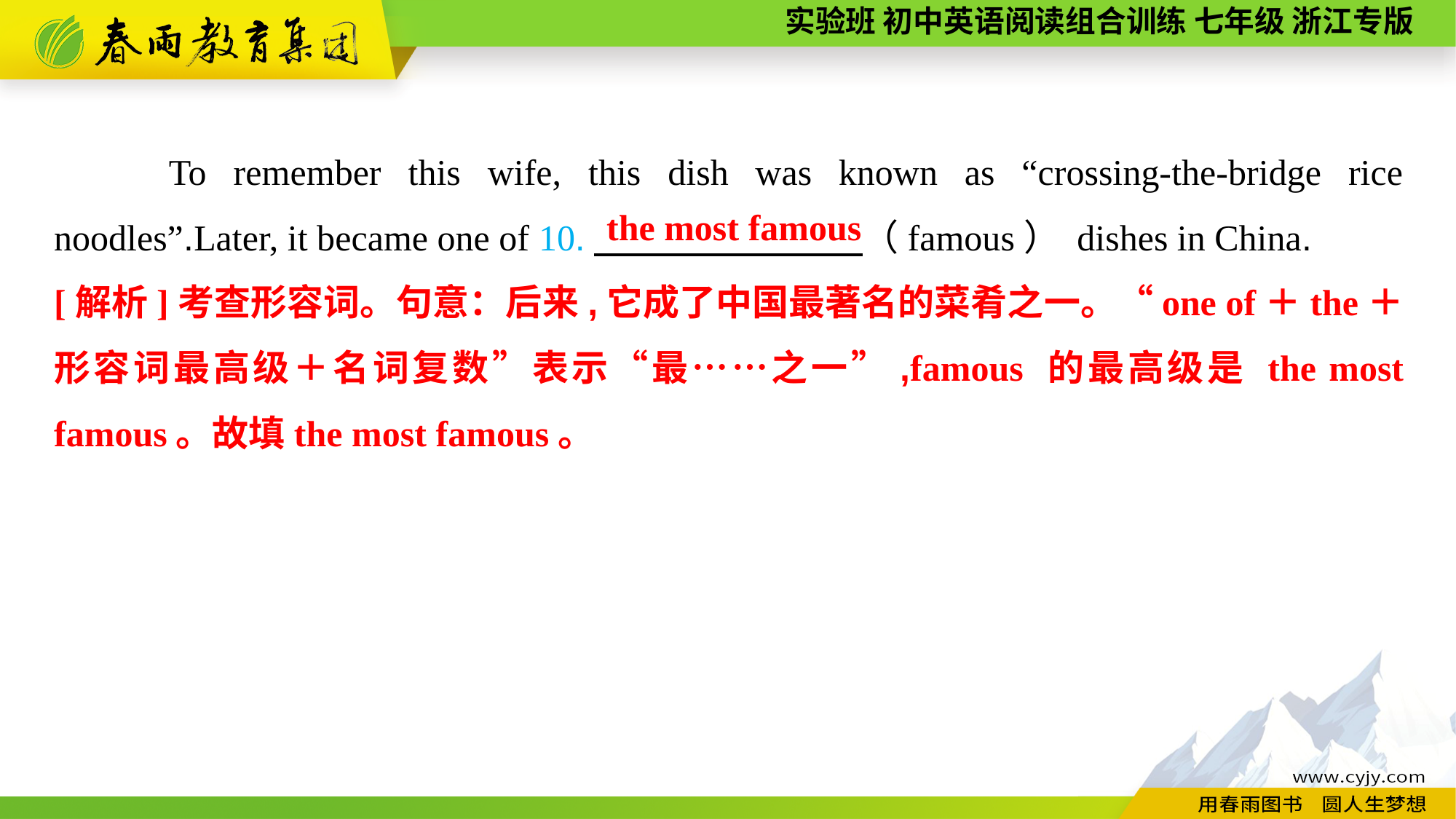

To remember this wife, this dish was known as “crossing-the-bridge rice noodles”.Later, it became one of 10.　　　               　（famous） dishes in China.
the most famous
[解析]考查形容词。句意：后来,它成了中国最著名的菜肴之一。“one of＋the＋形容词最高级＋名词复数”表示“最……之一”,famous 的最高级是 the most famous。故填the most famous。